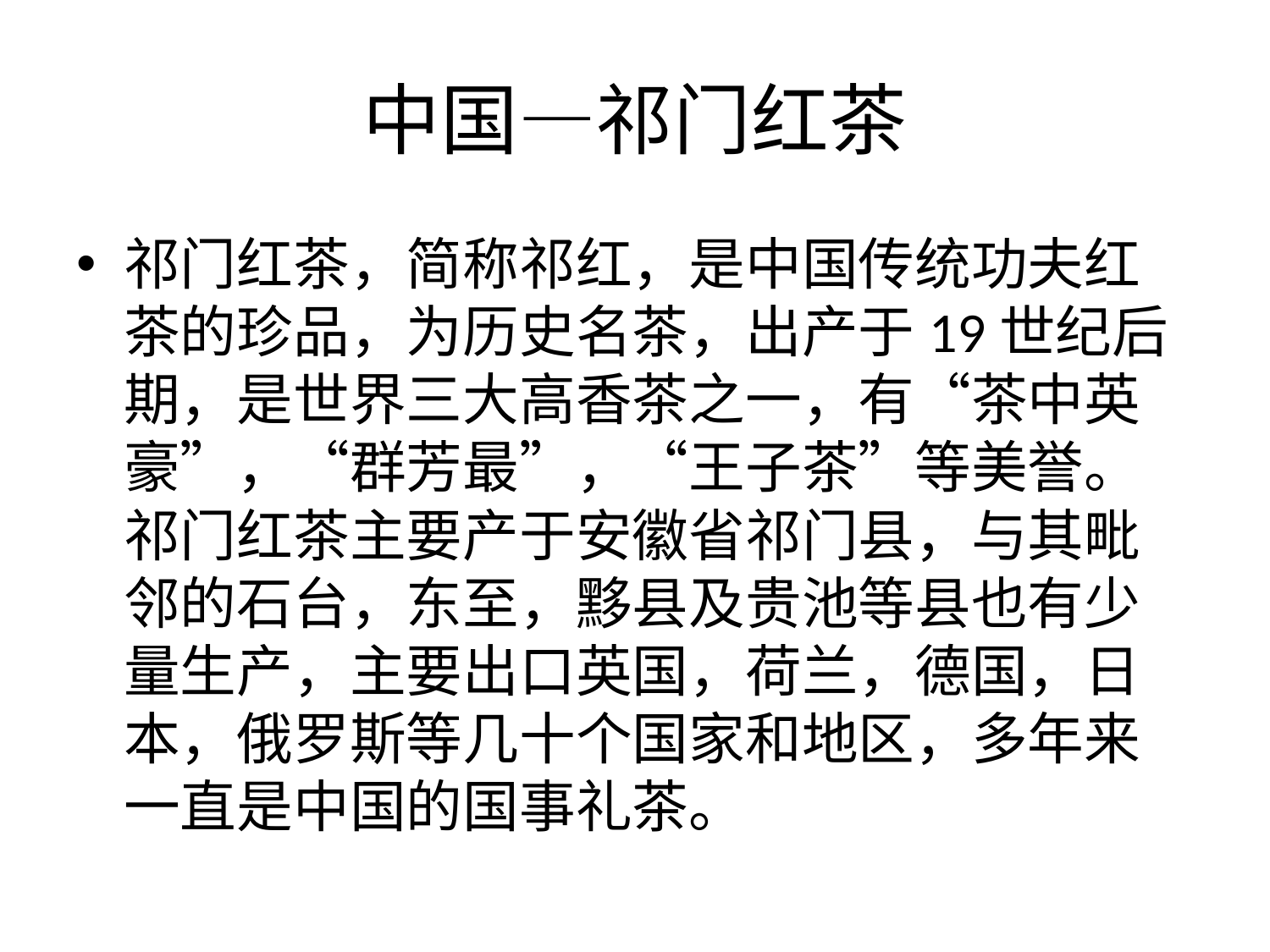

# 中国—祁门红茶
祁门红茶，简称祁红，是中国传统功夫红茶的珍品，为历史名茶，出产于19世纪后期，是世界三大高香茶之一，有“茶中英豪”，“群芳最”，“王子茶”等美誉。祁门红茶主要产于安徽省祁门县，与其毗邻的石台，东至，黟县及贵池等县也有少量生产，主要出口英国，荷兰，德国，日本，俄罗斯等几十个国家和地区，多年来一直是中国的国事礼茶。